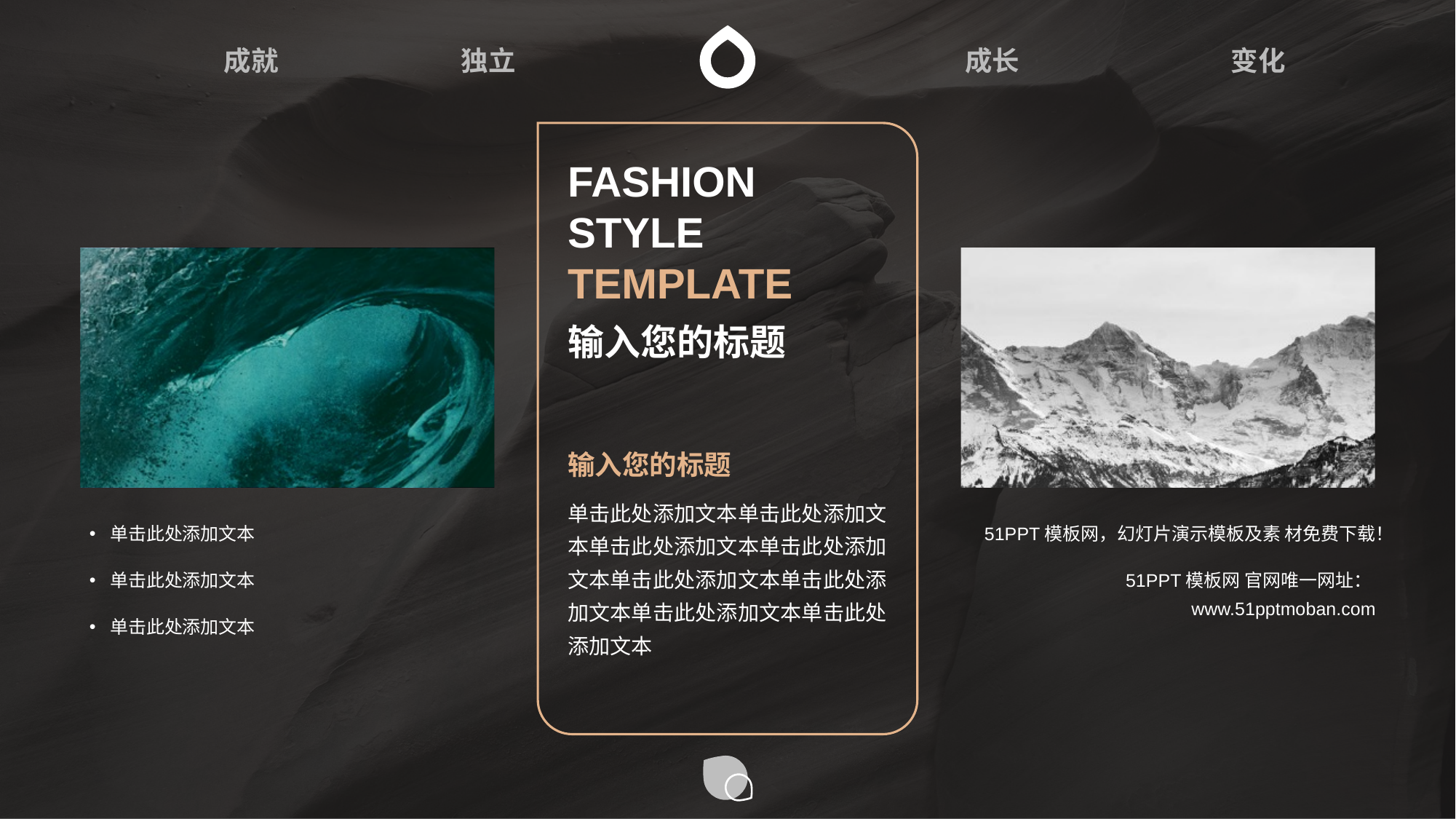

成就
独立
成长
变化

Fashion
style
template

输入您的标题
输入您的标题
单击此处添加文本单击此处添加文本单击此处添加文本单击此处添加文本单击此处添加文本单击此处添加文本单击此处添加文本单击此处添加文本
单击此处添加文本
单击此处添加文本
单击此处添加文本
51PPT模板网，幻灯片演示模板及素 材免费下载！
51PPT模板网 官网唯一网址：www.51pptmoban.com